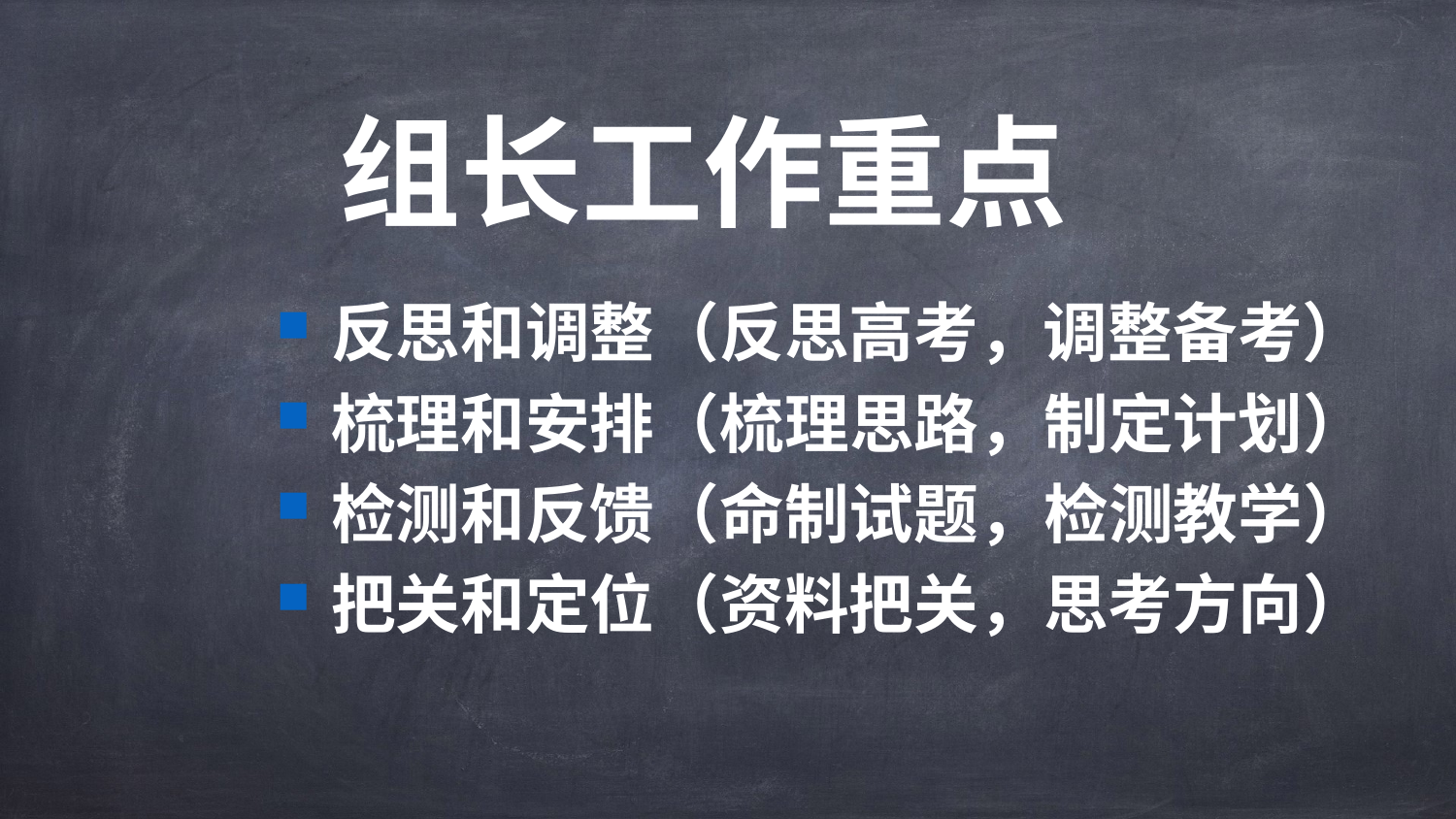

组长工作重点
反思和调整（反思高考，调整备考）
梳理和安排（梳理思路，制定计划）
检测和反馈（命制试题，检测教学）
把关和定位（资料把关，思考方向）